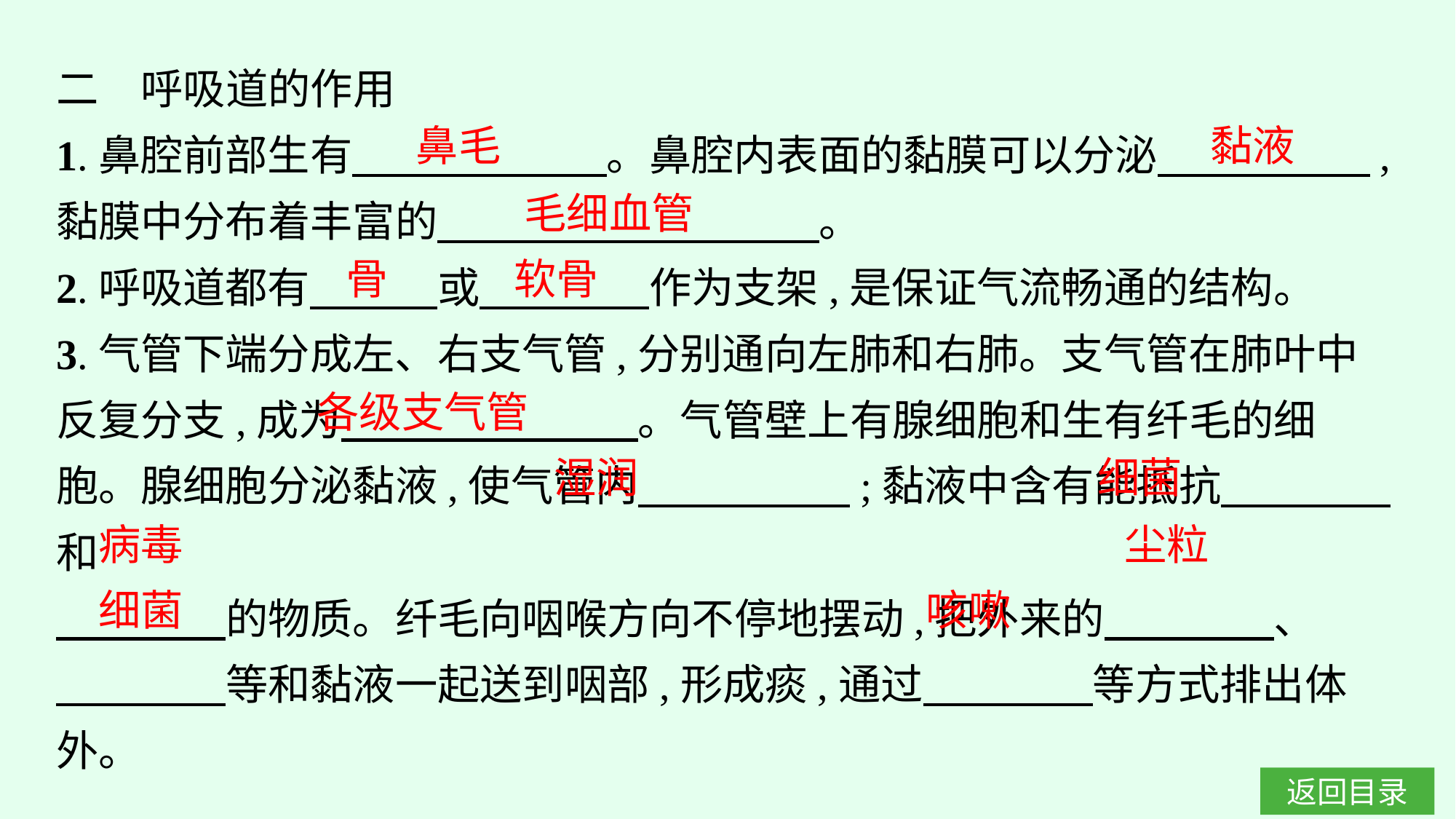

二　呼吸道的作用
1.鼻腔前部生有　　　　　　。鼻腔内表面的黏膜可以分泌　　　　　,黏膜中分布着丰富的　　　　　　　　　。
2.呼吸道都有　　　或　　　　作为支架,是保证气流畅通的结构。
3.气管下端分成左、右支气管,分别通向左肺和右肺。支气管在肺叶中反复分支,成为　　　　　　　。气管壁上有腺细胞和生有纤毛的细胞。腺细胞分泌黏液,使气管内　　　　　;黏液中含有能抵抗　　　　和
　　　　的物质。纤毛向咽喉方向不停地摆动,把外来的　　　　、
　　　　等和黏液一起送到咽部,形成痰,通过　　　　等方式排出体外。
鼻毛
黏液
毛细血管
骨
软骨
各级支气管
湿润
细菌
病毒
尘粒
细菌
咳嗽